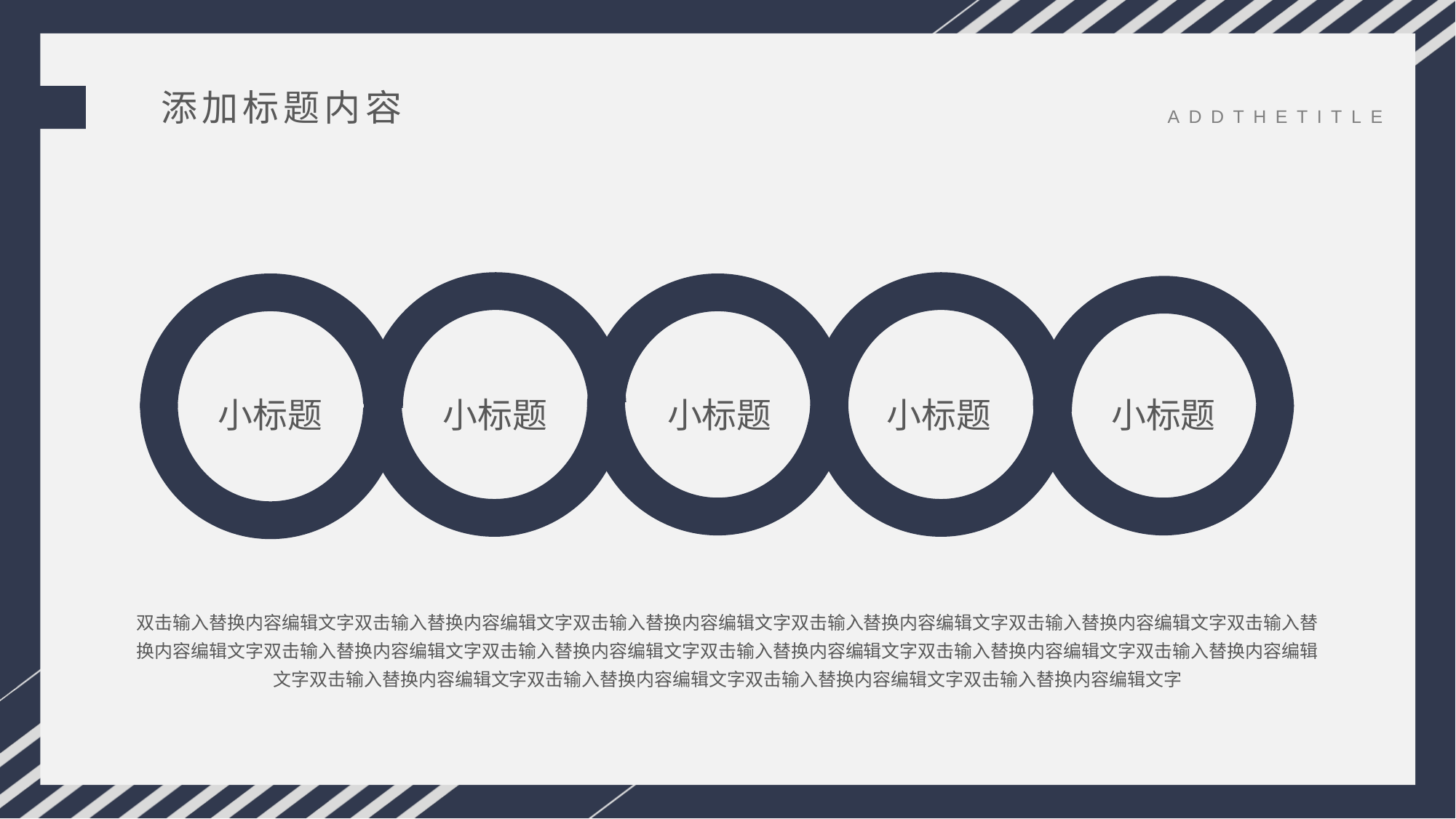

添加标题内容
ADDTHETITLE

小标题
小标题
小标题
小标题
小标题
双击输入替换内容编辑文字双击输入替换内容编辑文字双击输入替换内容编辑文字双击输入替换内容编辑文字双击输入替换内容编辑文字双击输入替换内容编辑文字双击输入替换内容编辑文字双击输入替换内容编辑文字双击输入替换内容编辑文字双击输入替换内容编辑文字双击输入替换内容编辑文字双击输入替换内容编辑文字双击输入替换内容编辑文字双击输入替换内容编辑文字双击输入替换内容编辑文字